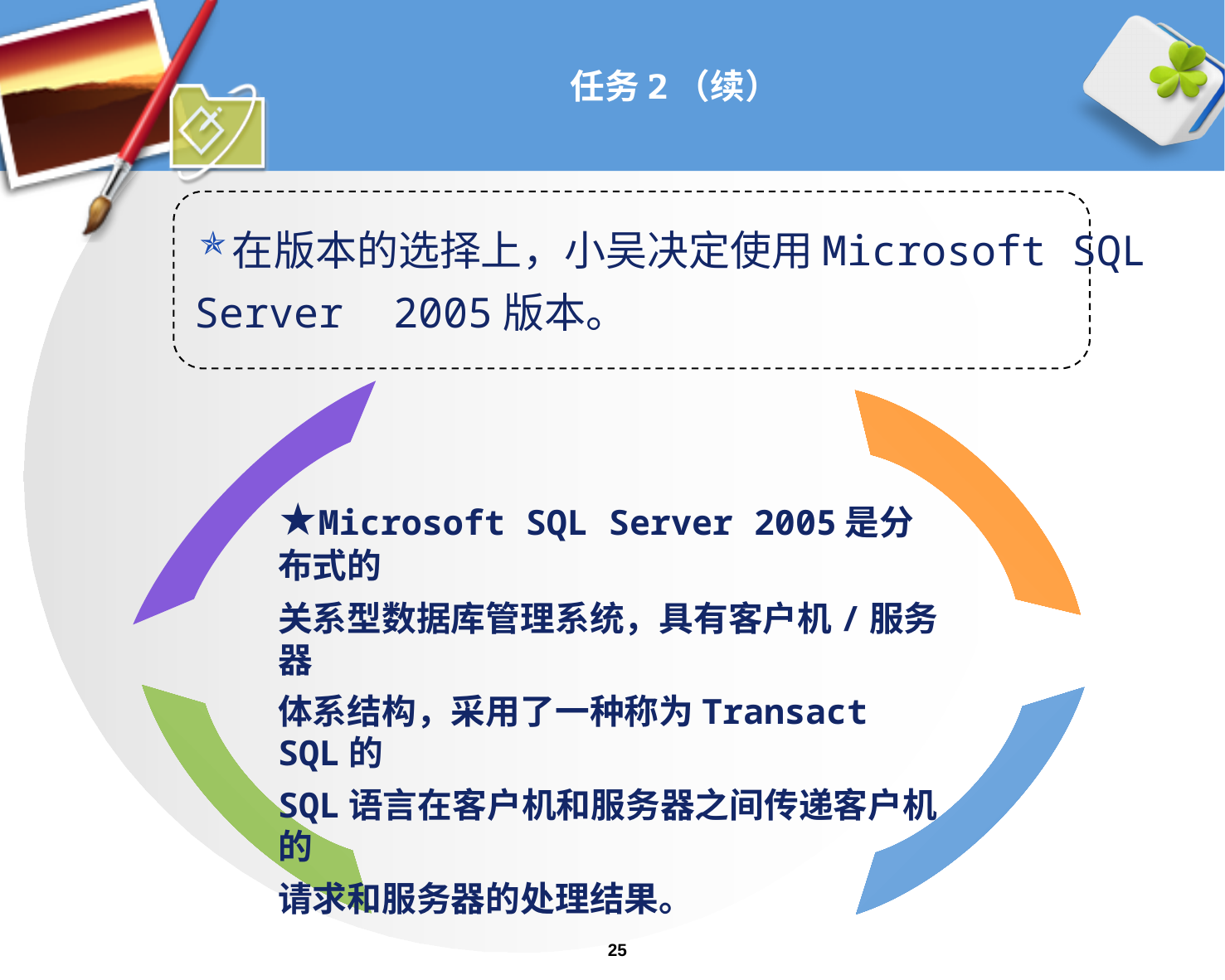

# 任务2（续）
在版本的选择上，小吴决定使用Microsoft SQL
Server  2005版本。

★Microsoft SQL Server 2005是分布式的
关系型数据库管理系统，具有客户机/服务器
体系结构，采用了一种称为Transact SQL的
SQL语言在客户机和服务器之间传递客户机的
请求和服务器的处理结果。

25